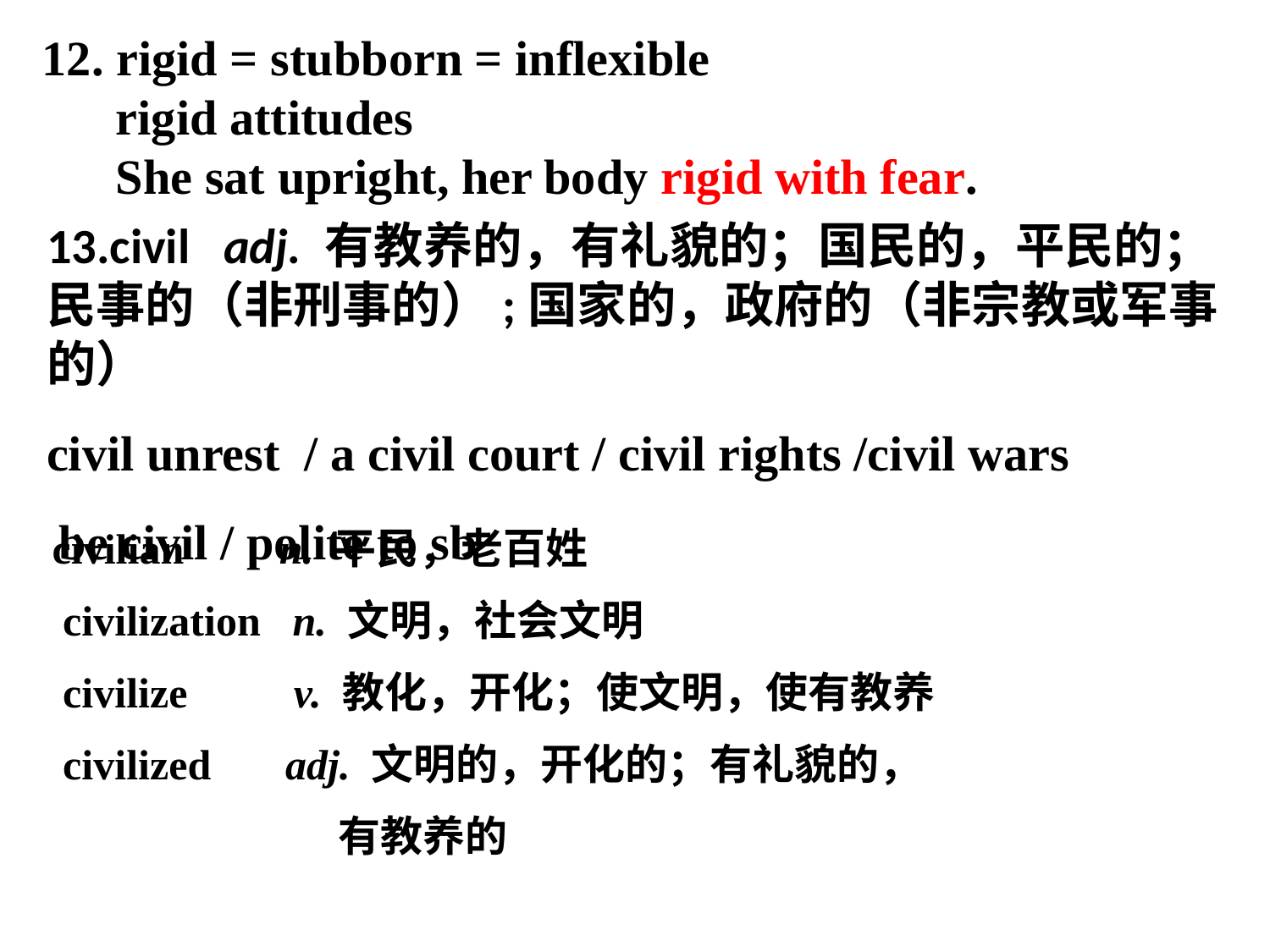

12. rigid = stubborn = inflexible
      rigid attitudes
      She sat upright, her body rigid with fear.
13.civil   adj. 有教养的，有礼貌的；国民的，平民的；民事的（非刑事的）;国家的，政府的（非宗教或军事的）
civil unrest  / a civil court / civil rights /civil wars
 be civil / polite to sb

civilian         n. 平民，老百姓
 civilization   n. 文明，社会文明
 civilize          v. 教化，开化；使文明，使有教养
 civilized       adj. 文明的，开化的；有礼貌的，
                             有教养的